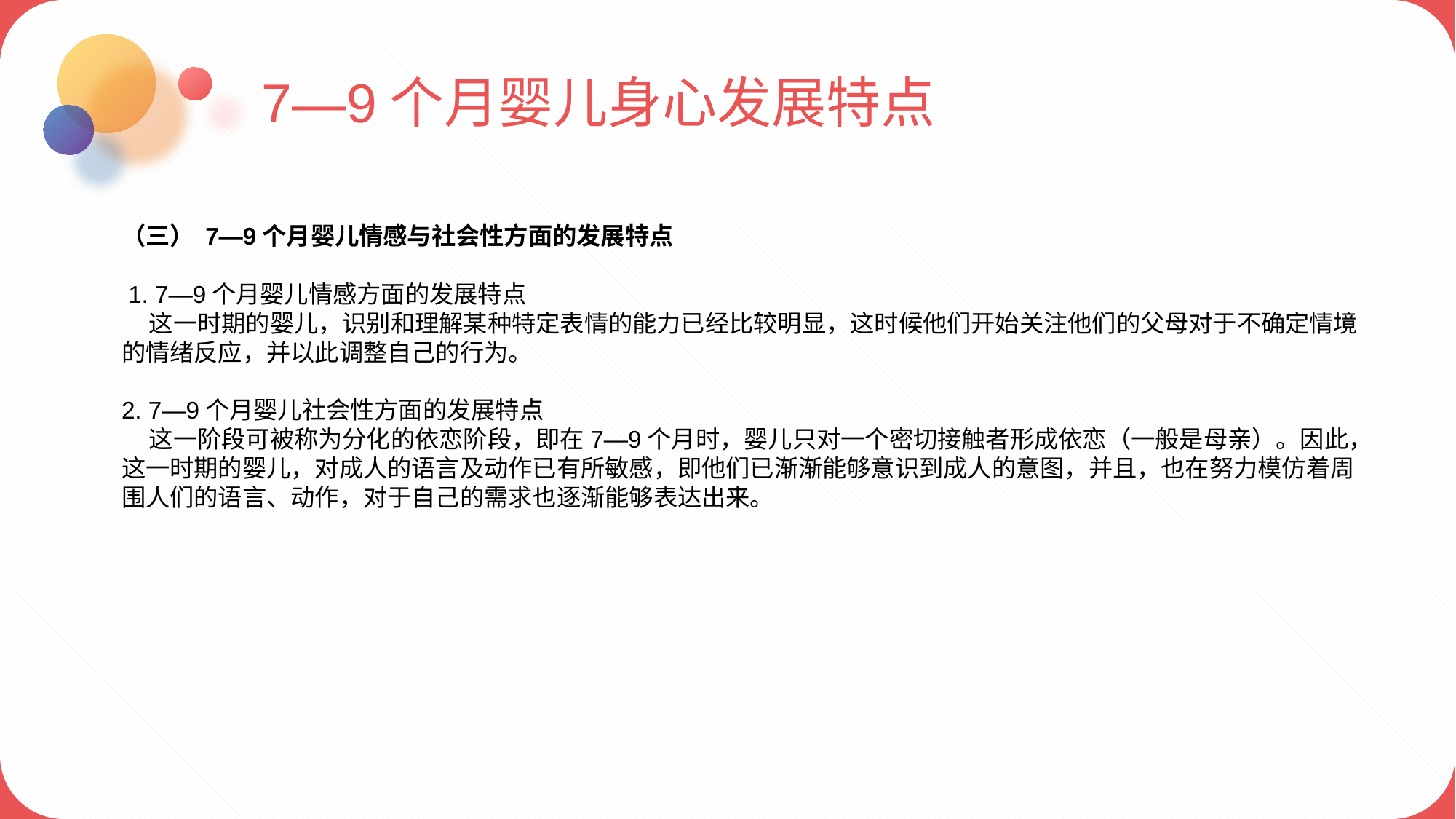

7—9个月婴儿身心发展特点

（三） 7—9个月婴儿情感与社会性方面的发展特点

 1. 7—9个月婴儿情感方面的发展特点
    这一时期的婴儿，识别和理解某种特定表情的能力已经比较明显，这时候他们开始关注他们的父母对于不确定情境的情绪反应，并以此调整自己的行为。

2. 7—9个月婴儿社会性方面的发展特点
    这一阶段可被称为分化的依恋阶段，即在7—9个月时，婴儿只对一个密切接触者形成依恋（一般是母亲）。因此，这一时期的婴儿，对成人的语言及动作已有所敏感，即他们已渐渐能够意识到成人的意图，并且，也在努力模仿着周围人们的语言、动作，对于自己的需求也逐渐能够表达出来。